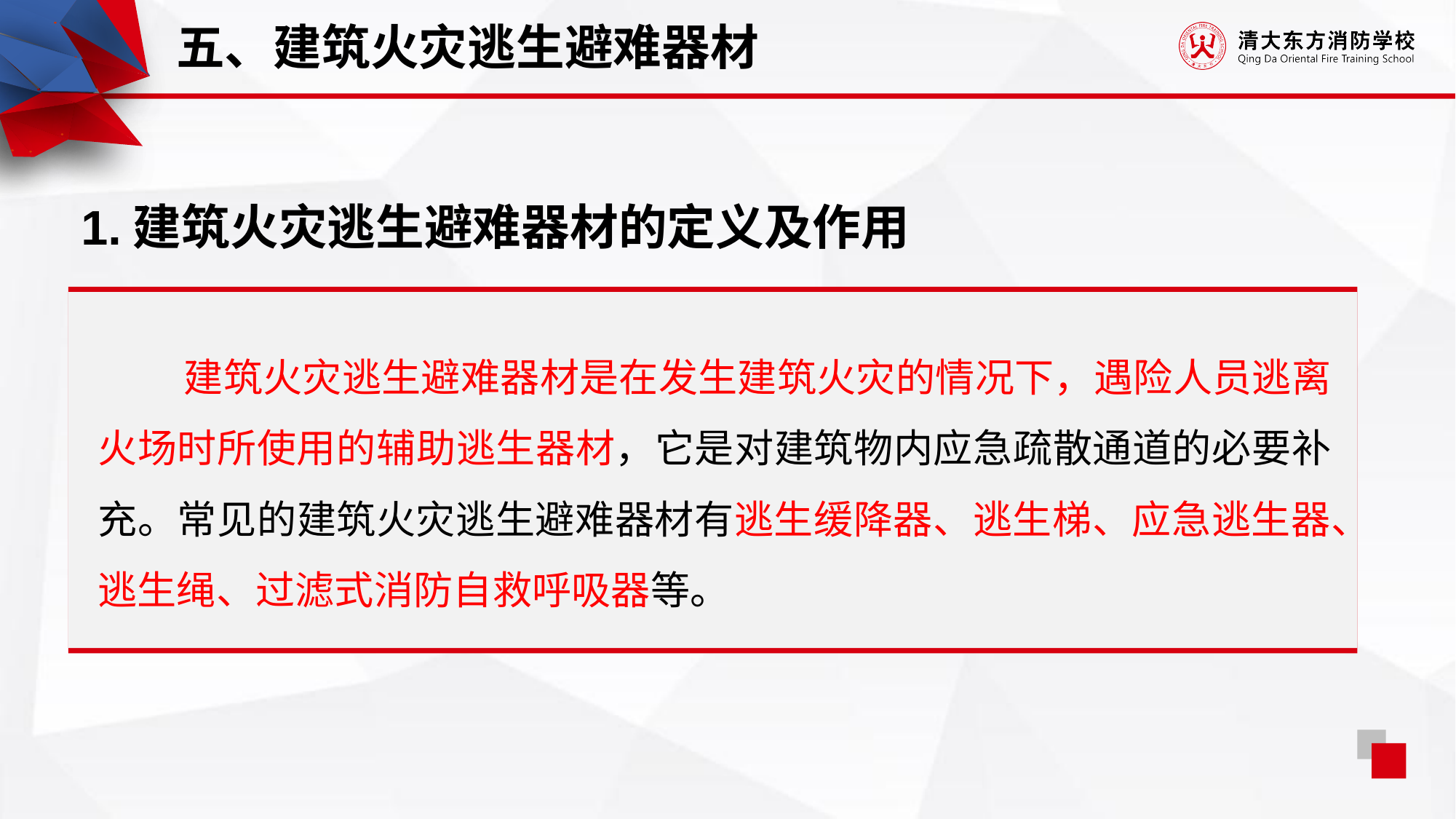

五、建筑火灾逃生避难器材

1.建筑火灾逃生避难器材的定义及作用

建筑火灾逃生避难器材是在发生建筑火灾的情况下，遇险人员逃离火场时所使用的辅助逃生器材，它是对建筑物内应急疏散通道的必要补充。常见的建筑火灾逃生避难器材有逃生缓降器、逃生梯、应急逃生器、逃生绳、过滤式消防自救呼吸器等。